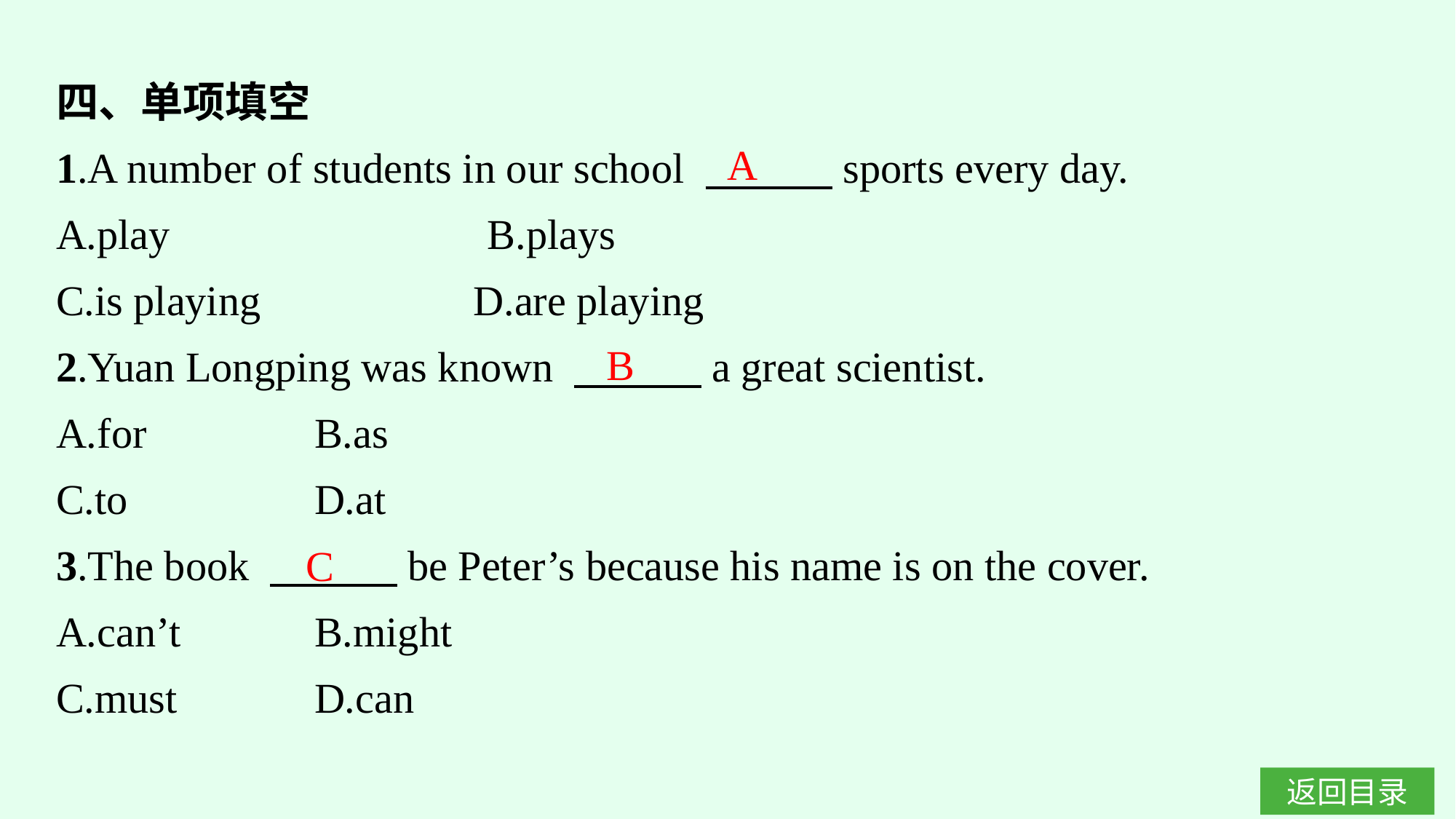

四、单项填空
1.A number of students in our school 　　　sports every day.
A.play　　　　　　　B.plays
C.is playing		    D.are playing
2.Yuan Longping was known 　　　a great scientist.
A.for		B.as
C.to		D.at
3.The book 　　　be Peter’s because his name is on the cover.
A.can’t		B.might
C.must		D.can
A
B
C